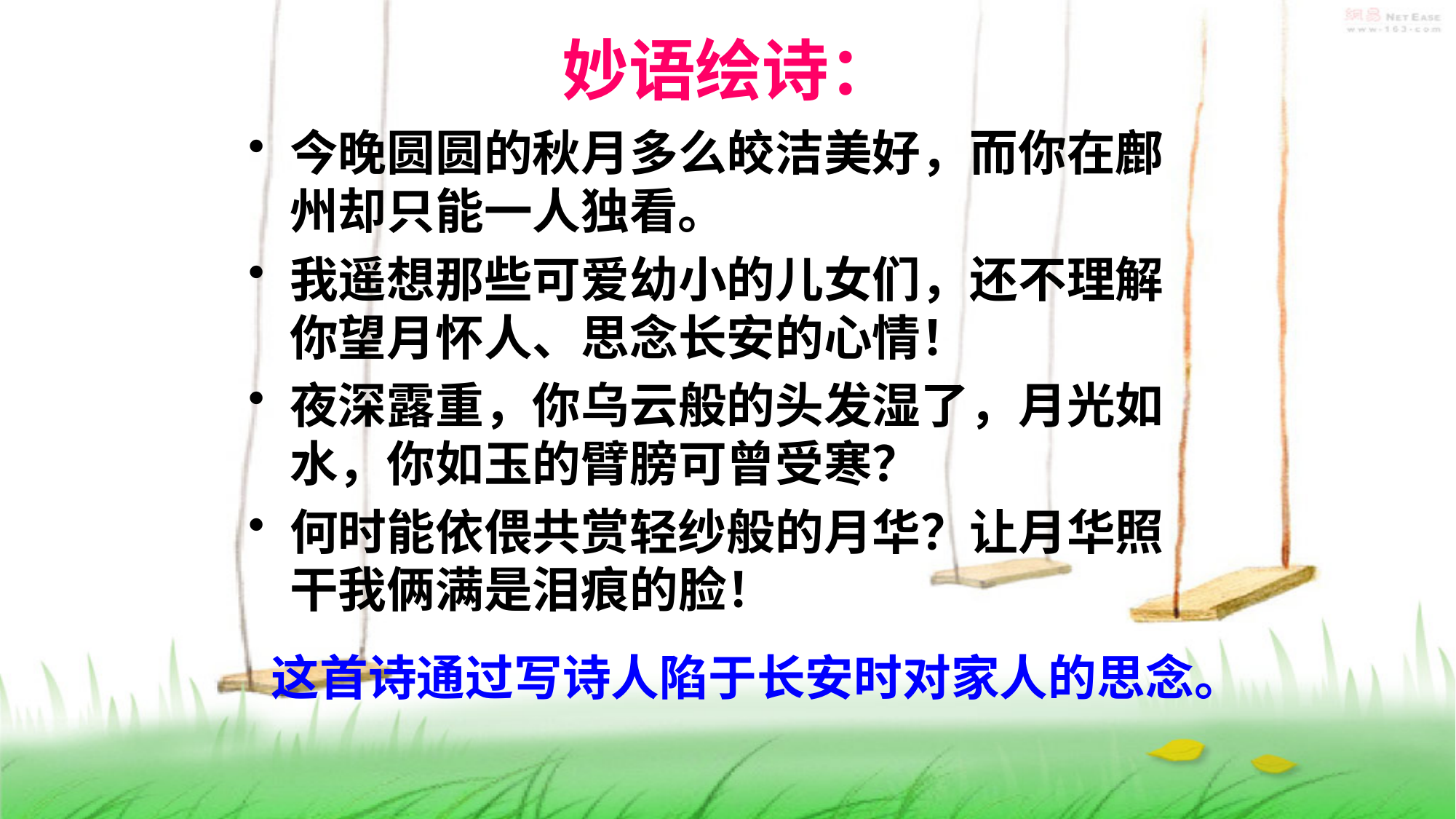

# 妙语绘诗：
今晚圆圆的秋月多么皎洁美好，而你在鄜州却只能一人独看。
我遥想那些可爱幼小的儿女们，还不理解你望月怀人、思念长安的心情！
夜深露重，你乌云般的头发湿了，月光如水，你如玉的臂膀可曾受寒？
何时能依偎共赏轻纱般的月华？让月华照干我俩满是泪痕的脸！
 这首诗通过写诗人陷于长安时对家人的思念。